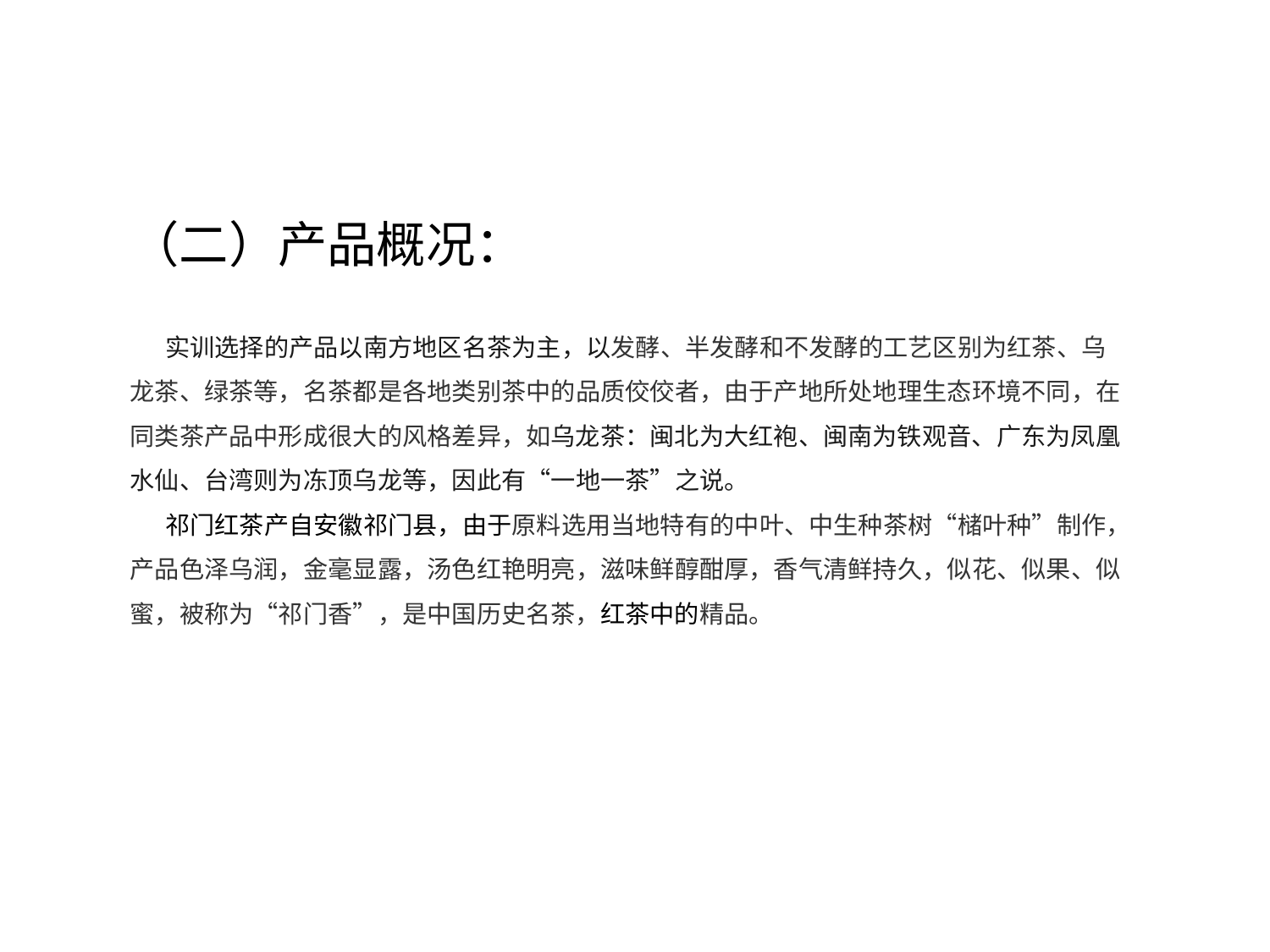

（二）产品概况：

实训选择的产品以南方地区名茶为主，以发酵、半发酵和不发酵的工艺区别为红茶、乌龙茶、绿茶等，名茶都是各地类别茶中的品质佼佼者，由于产地所处地理生态环境不同，在同类茶产品中形成很大的风格差异，如乌龙茶：闽北为大红袍、闽南为铁观音、广东为凤凰水仙、台湾则为冻顶乌龙等，因此有“一地一茶”之说。
祁门红茶产自安徽祁门县，由于原料选用当地特有的中叶、中生种茶树“槠叶种”制作，产品色泽乌润，金毫显露，汤色红艳明亮，滋味鲜醇酣厚，香气清鲜持久，似花、似果、似蜜，被称为“祁门香”，是中国历史名茶，红茶中的精品。